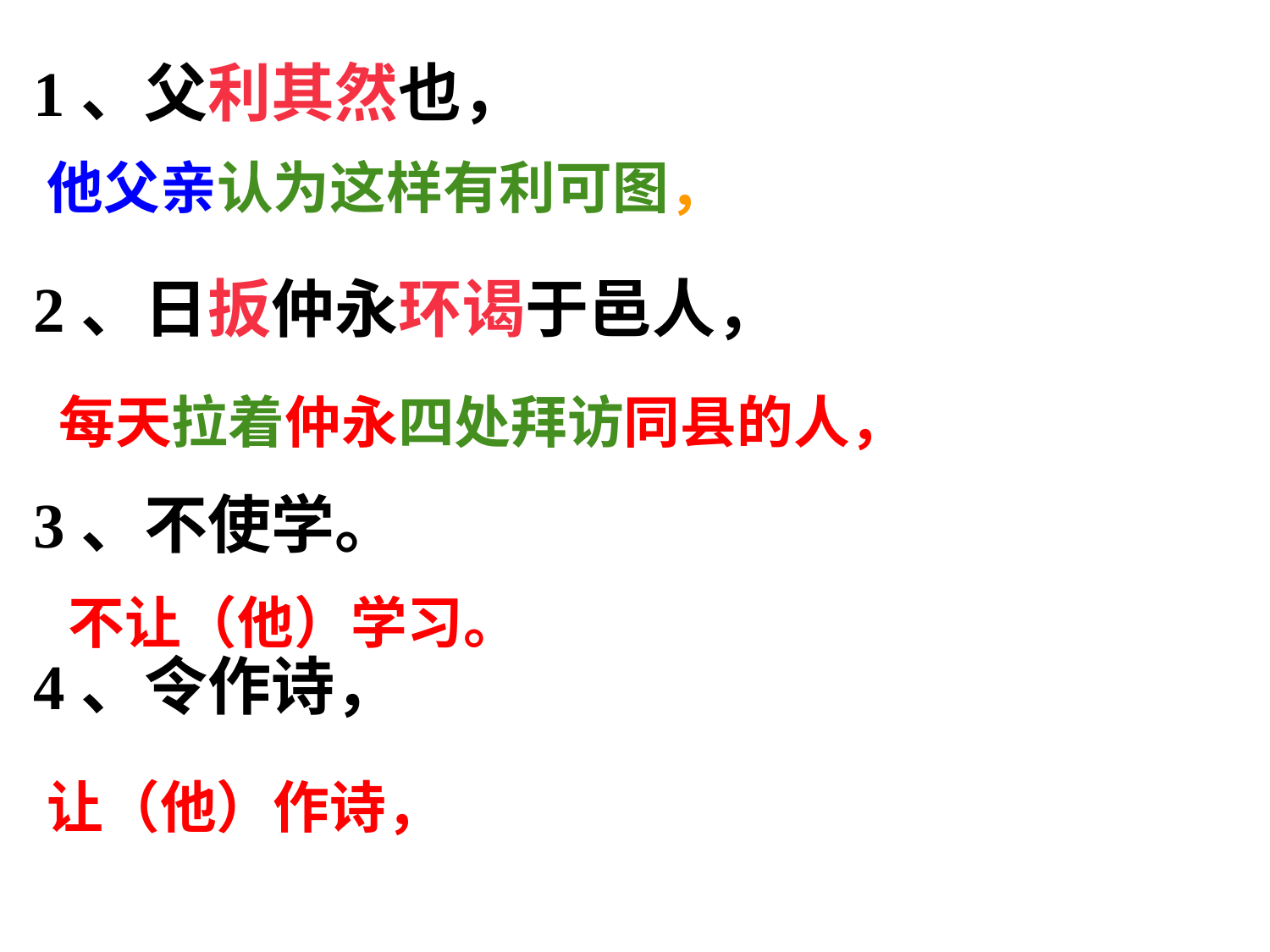

1、父利其然也，

2、日扳仲永环谒于邑人，

3、不使学。

4、令作诗，
他父亲认为这样有利可图，
每天拉着仲永四处拜访同县的人，
不让（他）学习。
让（他）作诗，